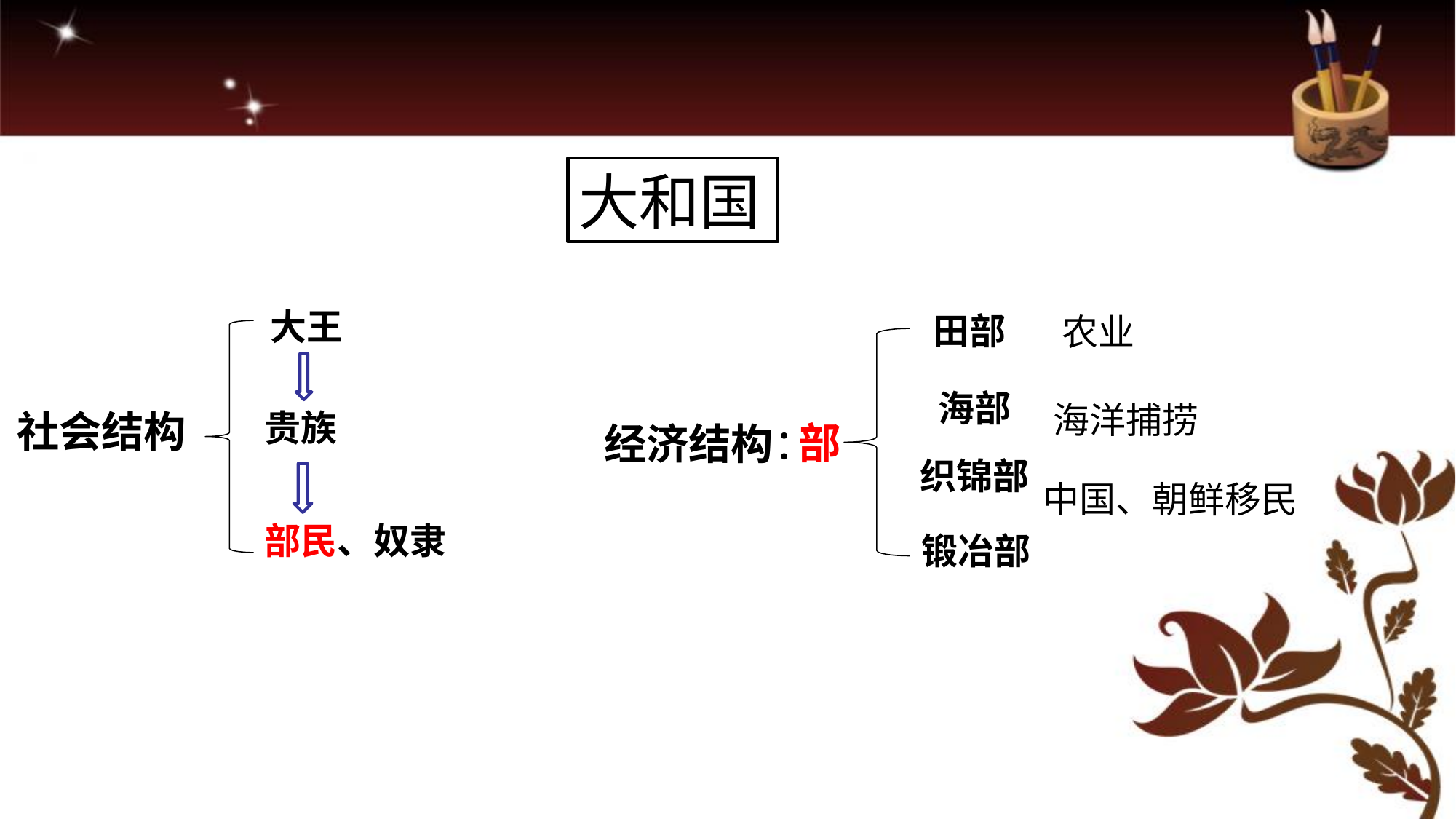

大和国
大王
田部
农业

海部
海洋捕捞
社会结构
贵族
部
经济结构：
织锦部

中国、朝鲜移民
部民、奴隶
锻冶部